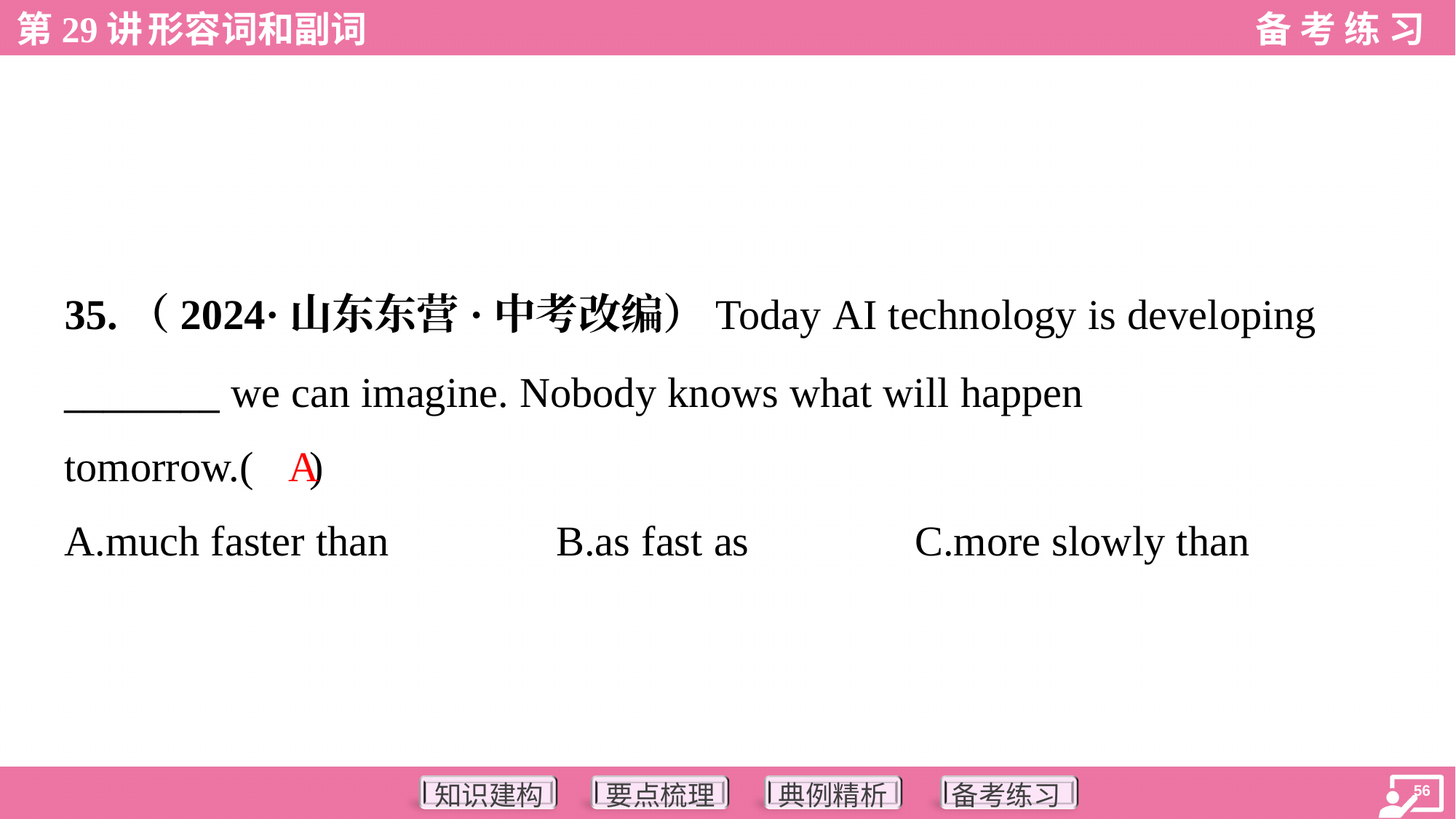

35.（2024·山东东营·中考改编）Today AI technology is developing
________ we can imagine. Nobody knows what will happen
tomorrow.(     )
A
A.much faster than	B.as fast as	C.more slowly than